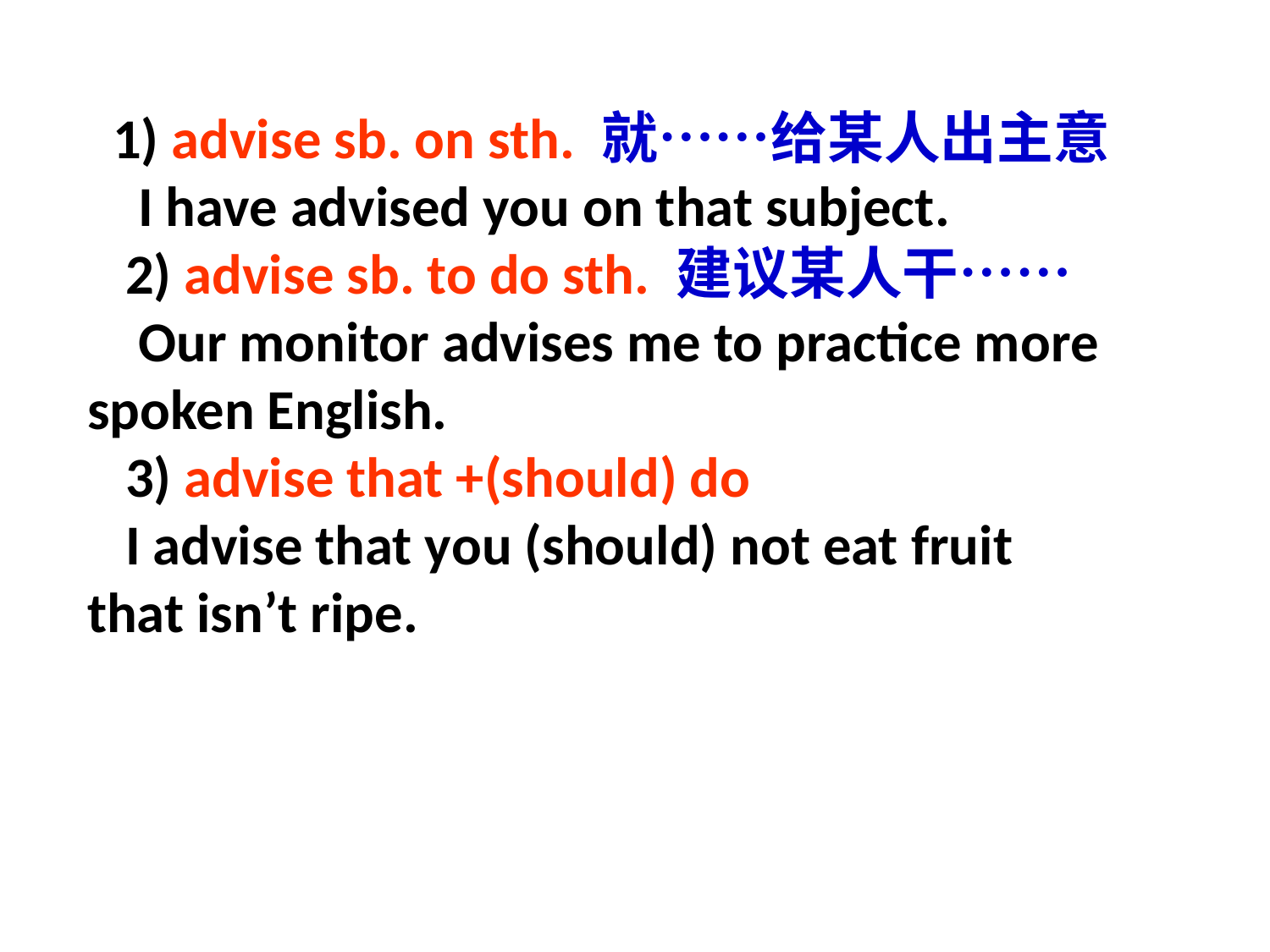

1) advise sb. on sth. 就……给某人出主意
    I have advised you on that subject.
   2) advise sb. to do sth. 建议某人干……
    Our monitor advises me to practice more spoken English.
   3) advise that +(should) do
   I advise that you (should) not eat fruit that isn’t ripe.